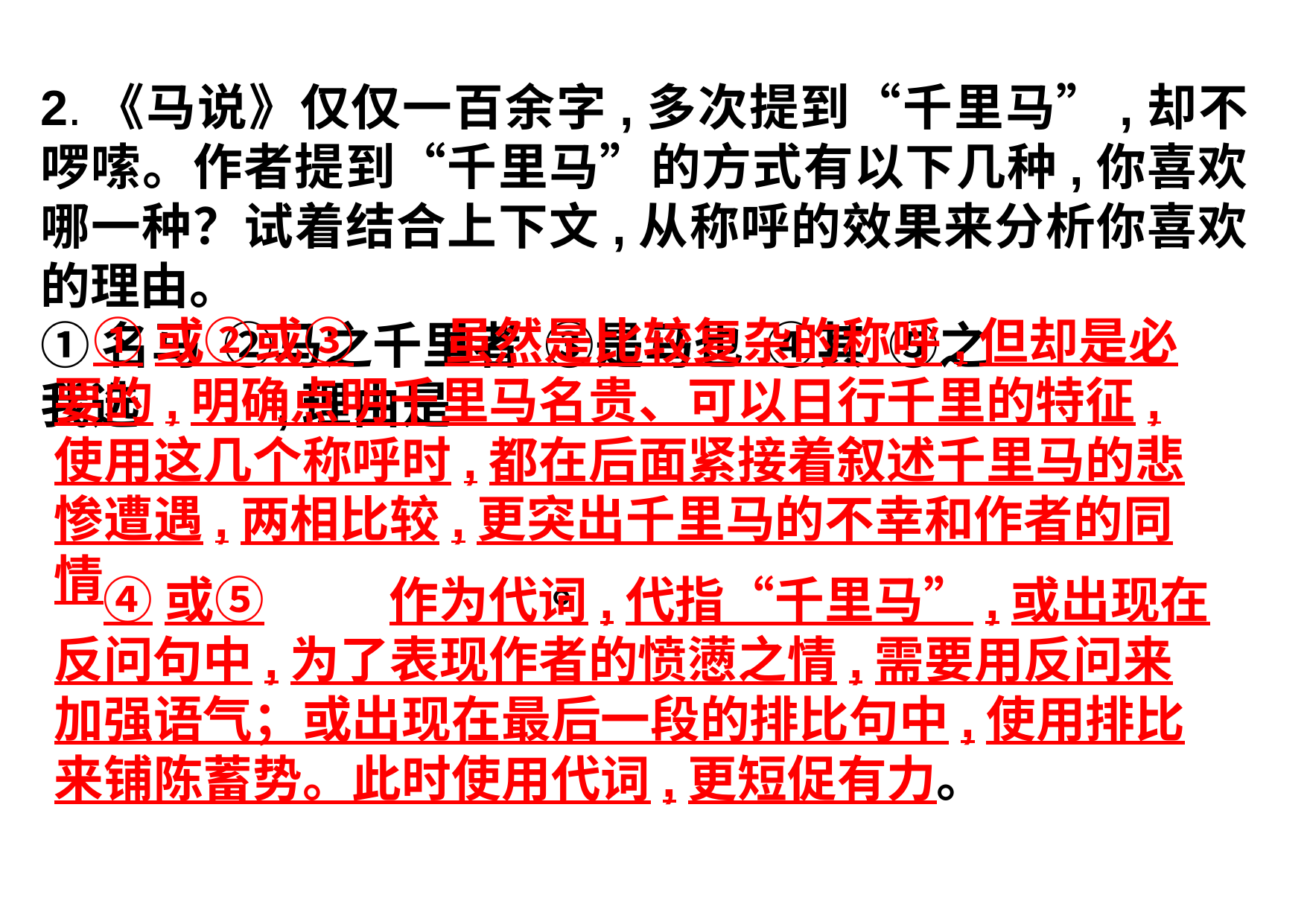

2.《马说》仅仅一百余字,多次提到“千里马”,却不啰嗦。作者提到“千里马”的方式有以下几种,你喜欢哪一种？试着结合上下文,从称呼的效果来分析你喜欢的理由。
①名马  ②马之千里者  ③是马也  ④其  ⑤之
我选           ,理由是

                                            。
    ①或②或③        虽然是比较复杂的称呼,但却是必要的,明确点明千里马名贵、可以日行千里的特征,使用这几个称呼时,都在后面紧接着叙述千里马的悲惨遭遇,两相比较,更突出千里马的不幸和作者的同情
     ④或⑤           作为代词,代指“千里马”,或出现在反问句中,为了表现作者的愤懑之情,需要用反问来加强语气；或出现在最后一段的排比句中,使用排比来铺陈蓄势。此时使用代词,更短促有力。